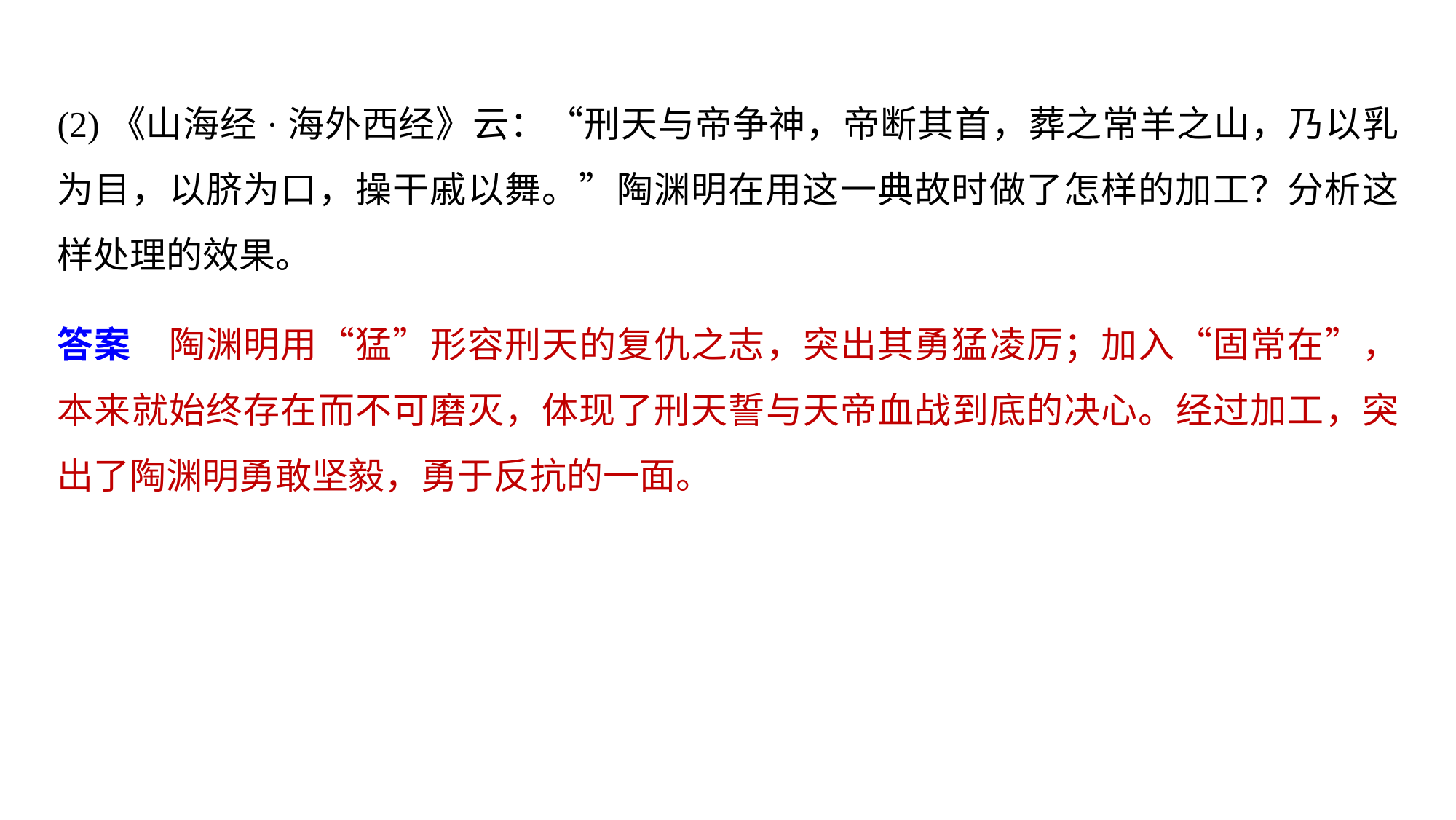

(2)《山海经·海外西经》云：“刑天与帝争神，帝断其首，葬之常羊之山，乃以乳为目，以脐为口，操干戚以舞。”陶渊明在用这一典故时做了怎样的加工？分析这样处理的效果。
答案　陶渊明用“猛”形容刑天的复仇之志，突出其勇猛凌厉；加入“固常在”，本来就始终存在而不可磨灭，体现了刑天誓与天帝血战到底的决心。经过加工，突出了陶渊明勇敢坚毅，勇于反抗的一面。